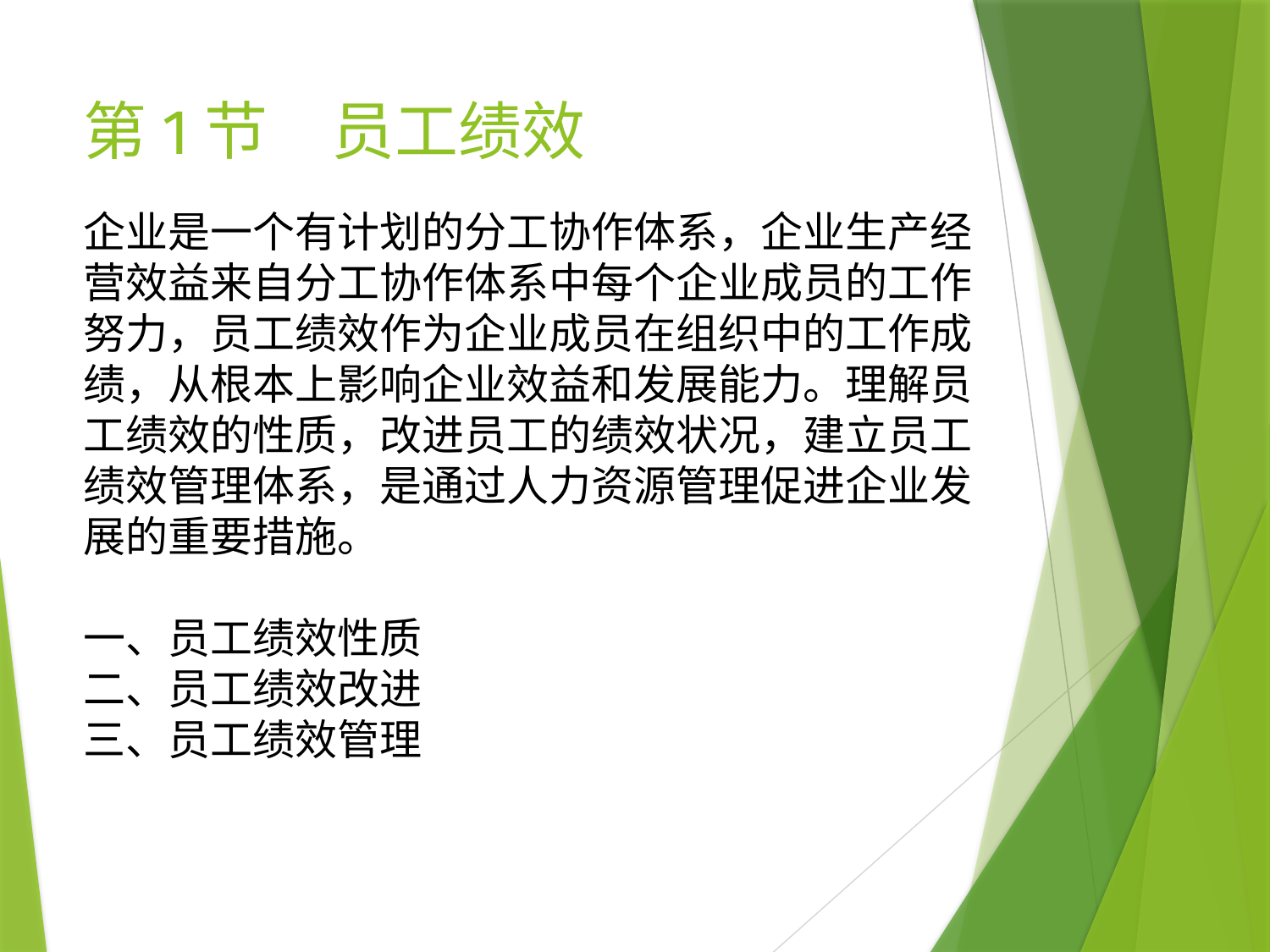

# 第1节　员工绩效
企业是一个有计划的分工协作体系，企业生产经营效益来自分工协作体系中每个企业成员的工作努力，员工绩效作为企业成员在组织中的工作成绩，从根本上影响企业效益和发展能力。理解员工绩效的性质，改进员工的绩效状况，建立员工绩效管理体系，是通过人力资源管理促进企业发展的重要措施。

一、员工绩效性质
二、员工绩效改进
三、员工绩效管理